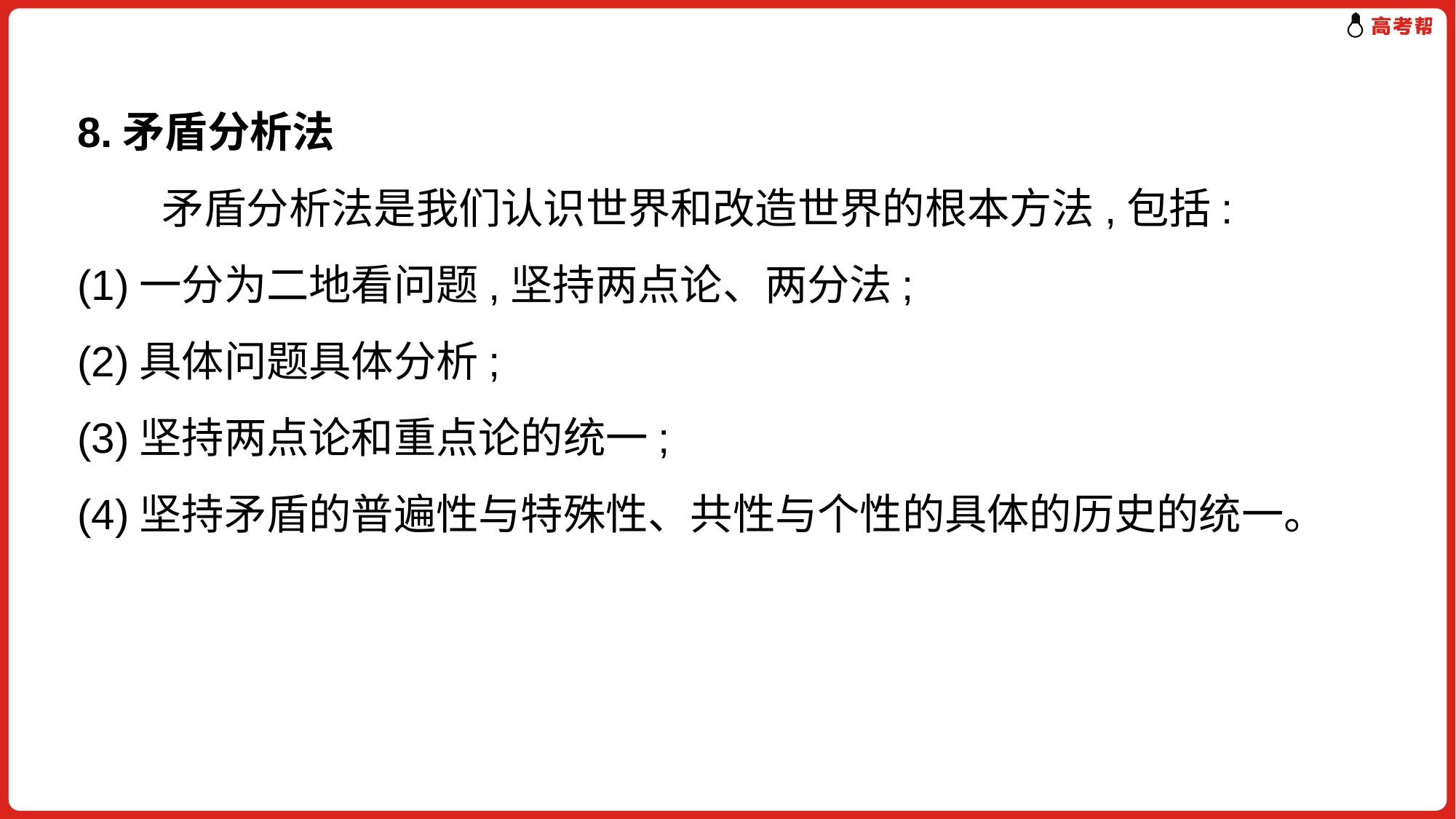

8.矛盾分析法
　　矛盾分析法是我们认识世界和改造世界的根本方法,包括:
(1)一分为二地看问题,坚持两点论、两分法;
(2)具体问题具体分析;
(3)坚持两点论和重点论的统一;
(4)坚持矛盾的普遍性与特殊性、共性与个性的具体的历史的统一。